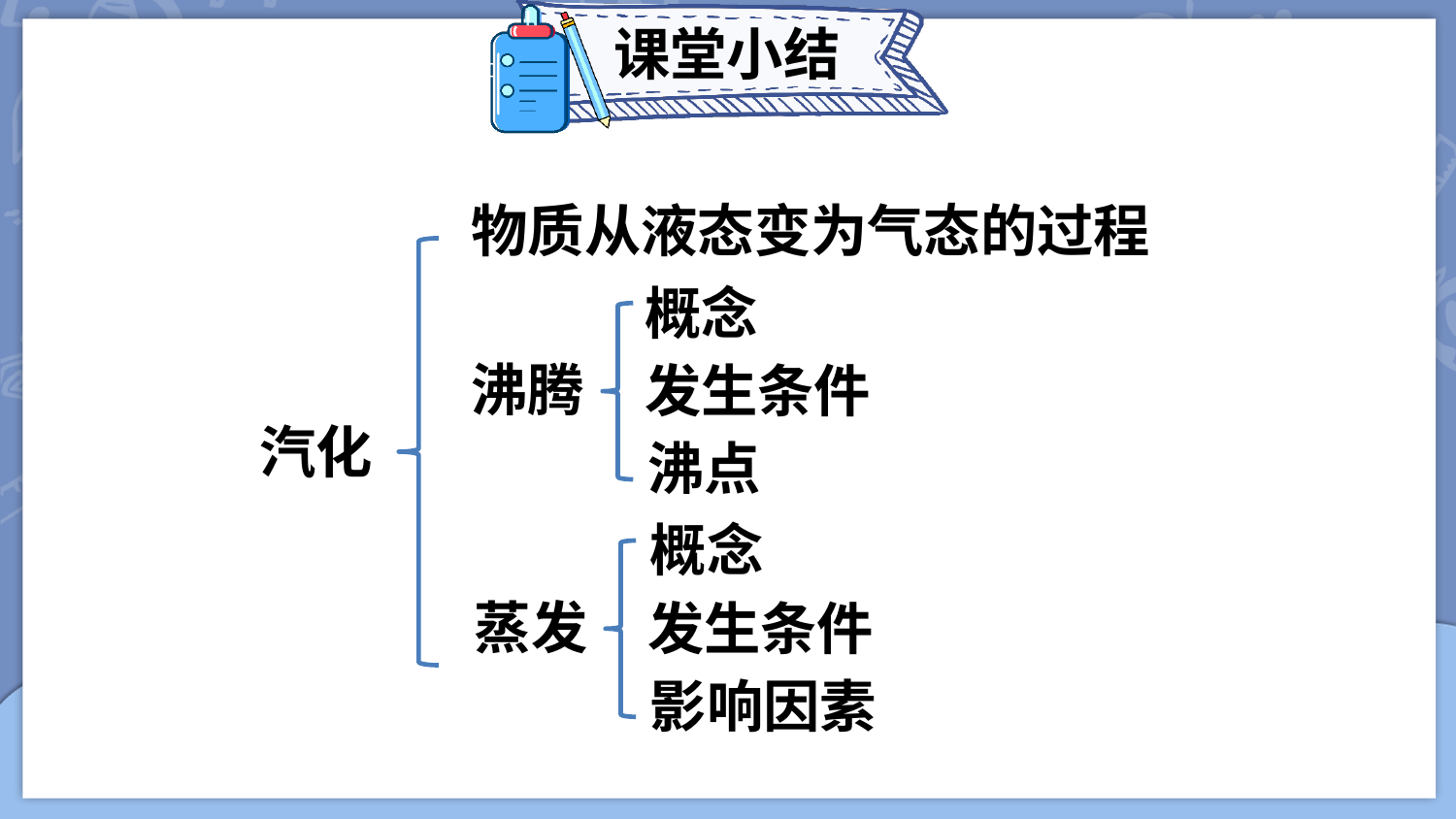

课堂小结
物质从液态变为气态的过程

概念

沸腾
发生条件
汽化
沸点
概念

蒸发
发生条件
影响因素